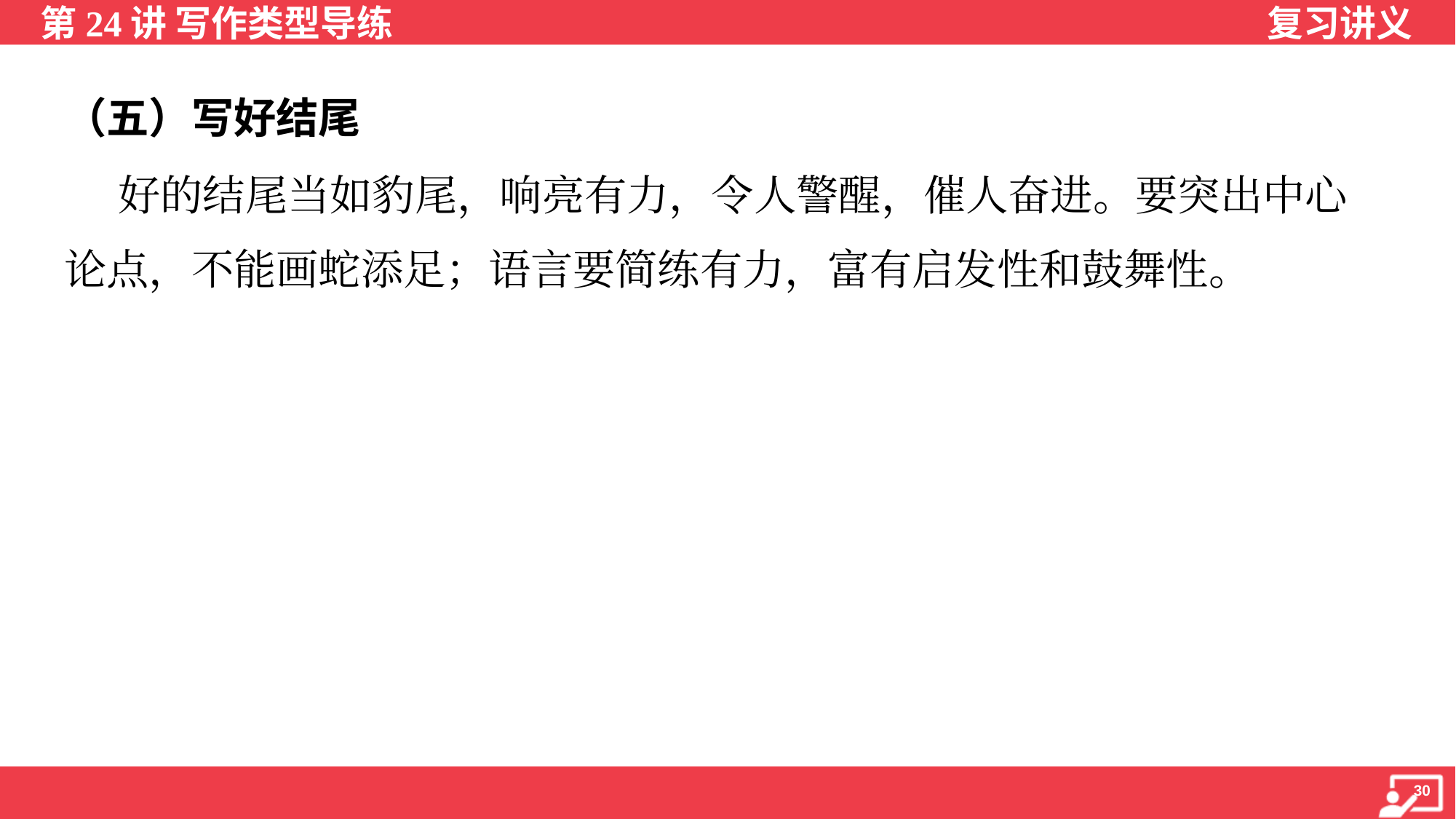

（五）写好结尾
    好的结尾当如豹尾，响亮有力，令人警醒，催人奋进。要突出中心
论点，不能画蛇添足；语言要简练有力，富有启发性和鼓舞性。